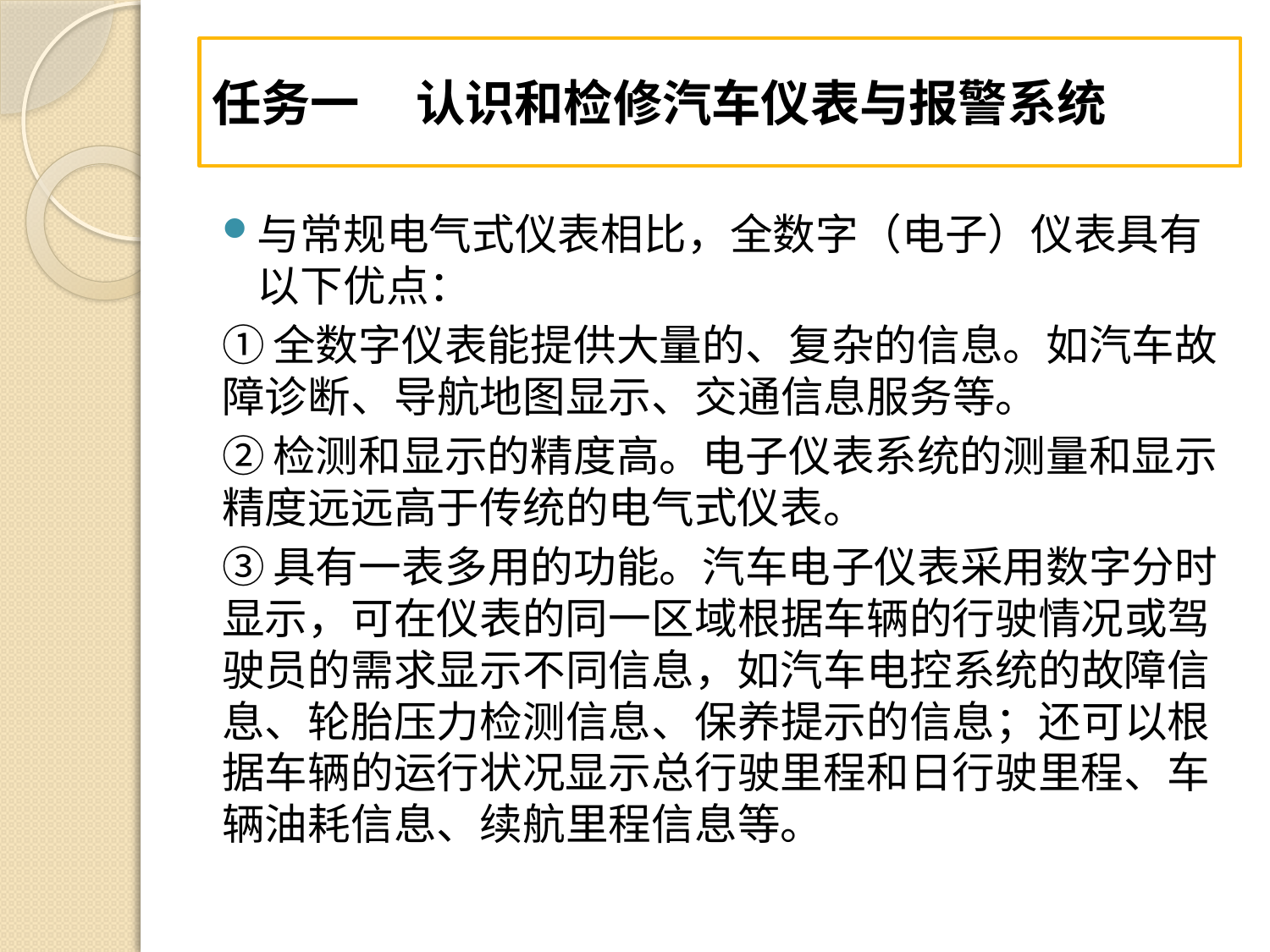

#
任务一     认识和检修汽车仪表与报警系统
与常规电气式仪表相比，全数字（电子）仪表具有以下优点：
①全数字仪表能提供大量的、复杂的信息。如汽车故障诊断、导航地图显示、交通信息服务等。
②检测和显示的精度高。电子仪表系统的测量和显示精度远远高于传统的电气式仪表。
③具有一表多用的功能。汽车电子仪表采用数字分时显示，可在仪表的同一区域根据车辆的行驶情况或驾驶员的需求显示不同信息，如汽车电控系统的故障信息、轮胎压力检测信息、保养提示的信息；还可以根据车辆的运行状况显示总行驶里程和日行驶里程、车辆油耗信息、续航里程信息等。